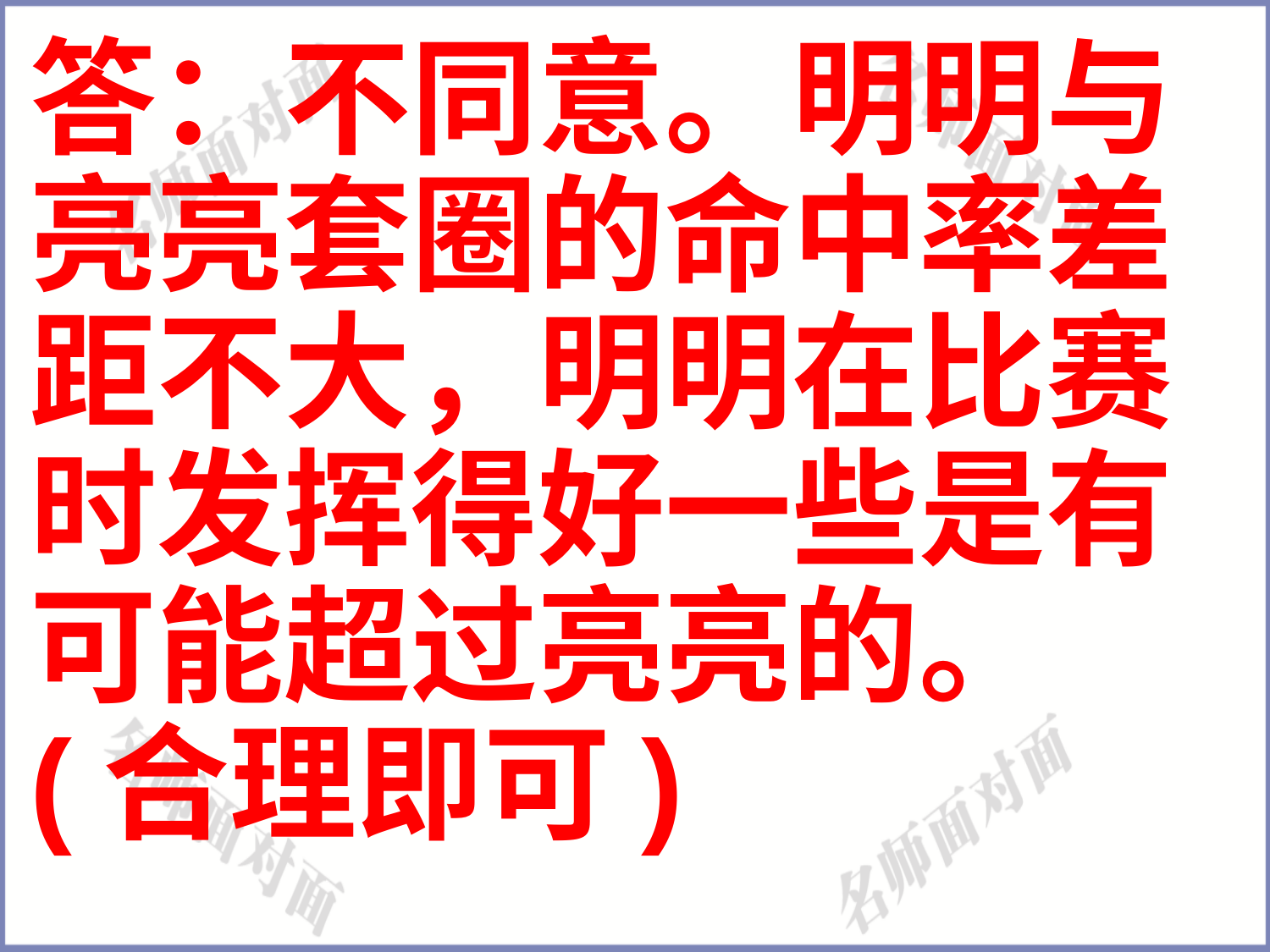

答：不同意。明明与亮亮套圈的命中率差距不大，明明在比赛时发挥得好一些是有可能超过亮亮的。(合理即可)